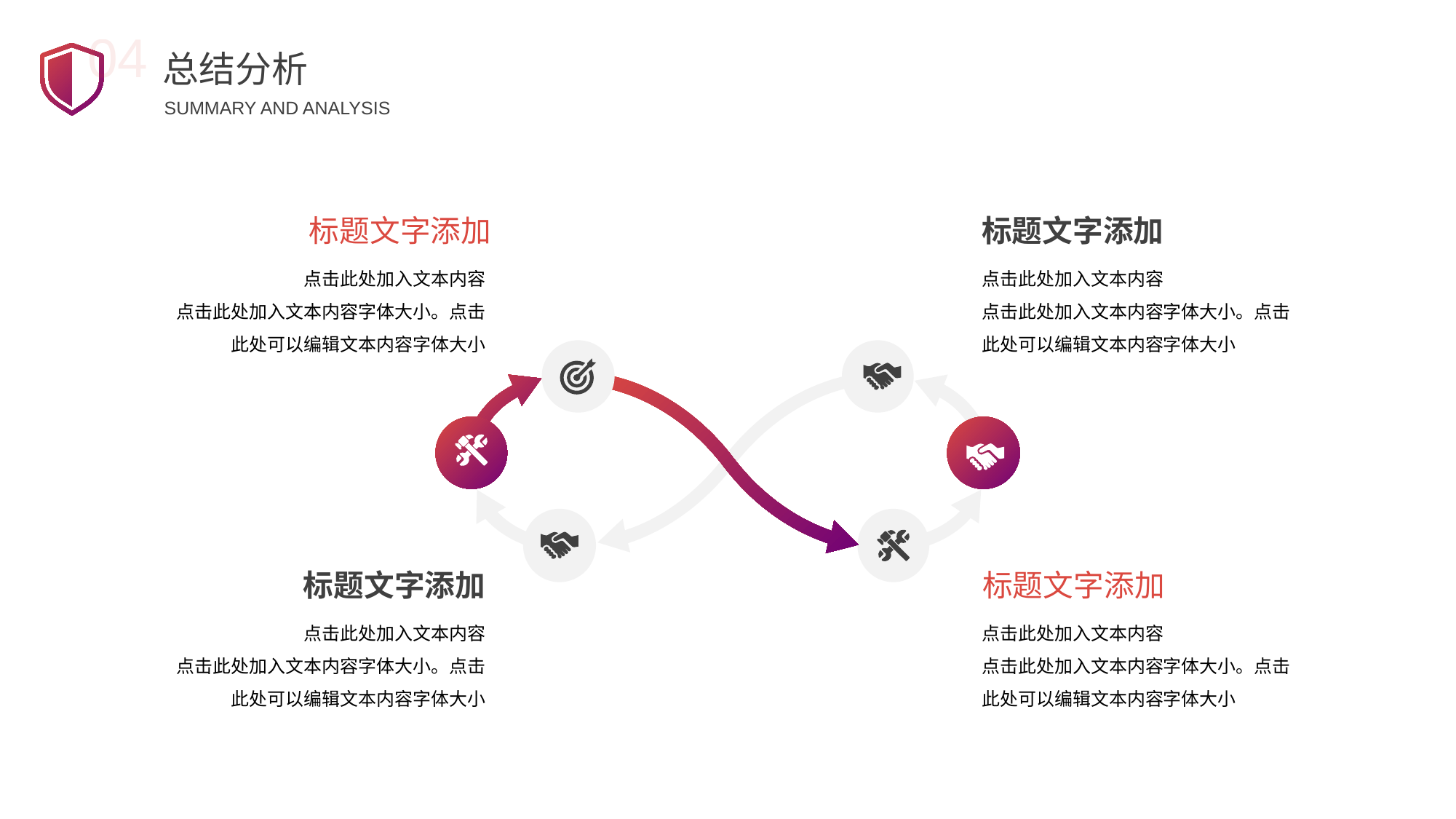

04
总结分析

SUMMARY AND ANALYSIS
标题文字添加
标题文字添加
点击此处加入文本内容
点击此处加入文本内容字体大小。点击
此处可以编辑文本内容字体大小
点击此处加入文本内容
点击此处加入文本内容字体大小。点击
此处可以编辑文本内容字体大小

标题文字添加
标题文字添加
点击此处加入文本内容
点击此处加入文本内容字体大小。点击
此处可以编辑文本内容字体大小
点击此处加入文本内容
点击此处加入文本内容字体大小。点击
此处可以编辑文本内容字体大小